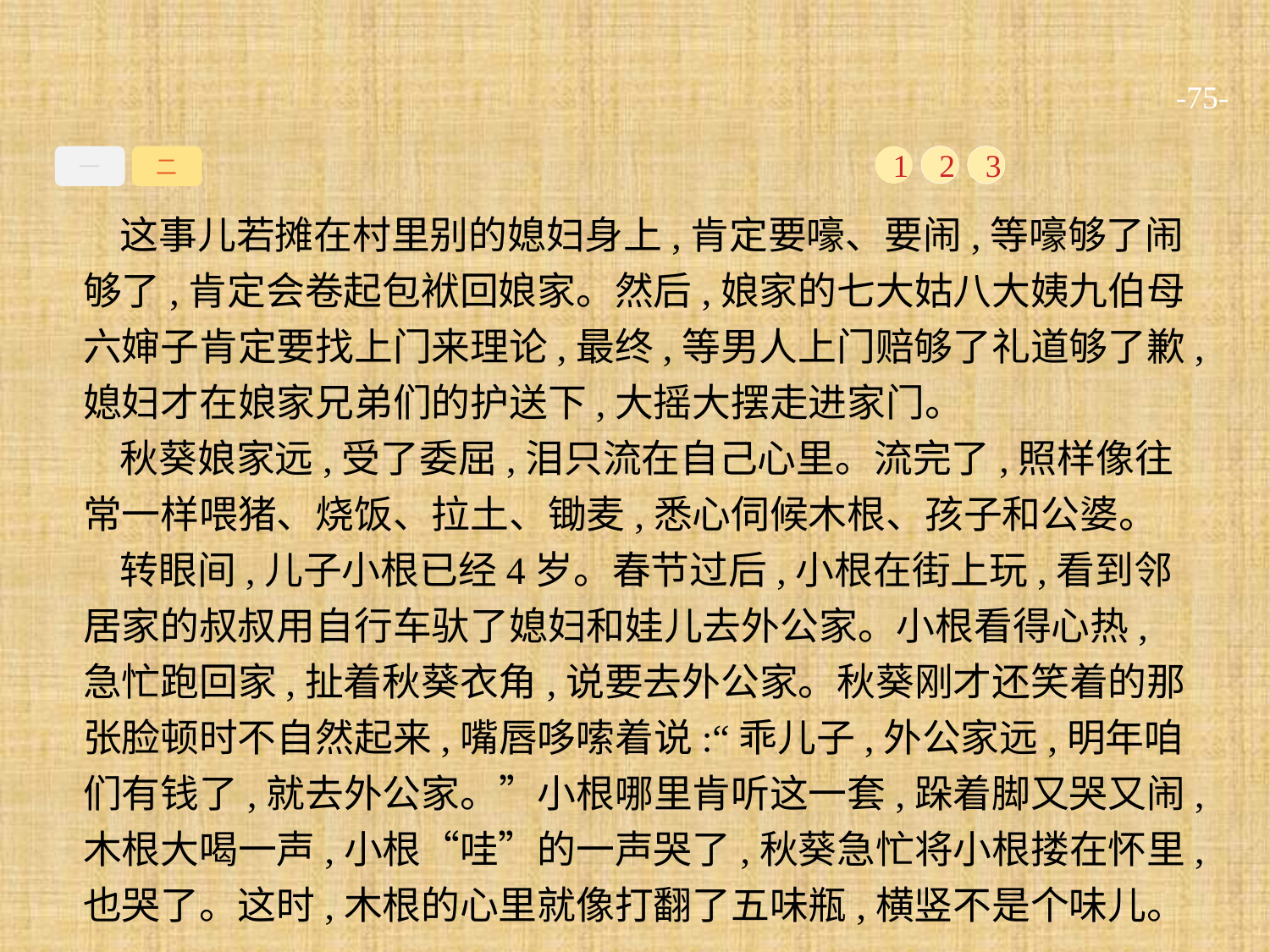

-75-
一
二
1
2
3
这事儿若摊在村里别的媳妇身上,肯定要嚎、要闹,等嚎够了闹够了,肯定会卷起包袱回娘家。然后,娘家的七大姑八大姨九伯母六婶子肯定要找上门来理论,最终,等男人上门赔够了礼道够了歉,媳妇才在娘家兄弟们的护送下,大摇大摆走进家门。
秋葵娘家远,受了委屈,泪只流在自己心里。流完了,照样像往常一样喂猪、烧饭、拉土、锄麦,悉心伺候木根、孩子和公婆。
转眼间,儿子小根已经4岁。春节过后,小根在街上玩,看到邻居家的叔叔用自行车驮了媳妇和娃儿去外公家。小根看得心热,急忙跑回家,扯着秋葵衣角,说要去外公家。秋葵刚才还笑着的那张脸顿时不自然起来,嘴唇哆嗦着说:“乖儿子,外公家远,明年咱们有钱了,就去外公家。”小根哪里肯听这一套,跺着脚又哭又闹,木根大喝一声,小根“哇”的一声哭了,秋葵急忙将小根搂在怀里,也哭了。这时,木根的心里就像打翻了五味瓶,横竖不是个味儿。